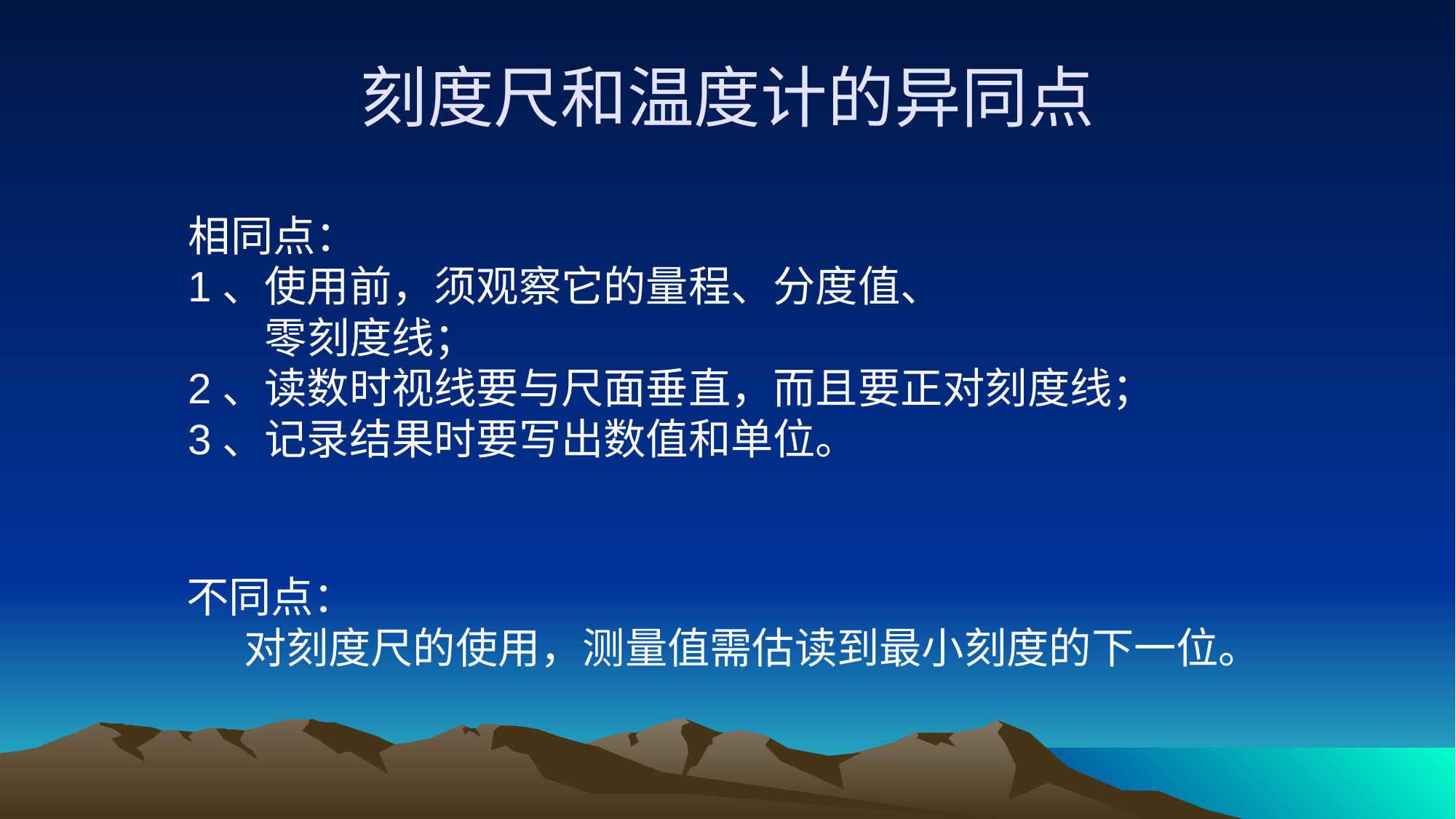

# 刻度尺和温度计的异同点
相同点：
1、使用前，须观察它的量程、分度值、
       零刻度线；
2、读数时视线要与尺面垂直，而且要正对刻度线；
3、记录结果时要写出数值和单位。
不同点：
     对刻度尺的使用，测量值需估读到最小刻度的下一位。